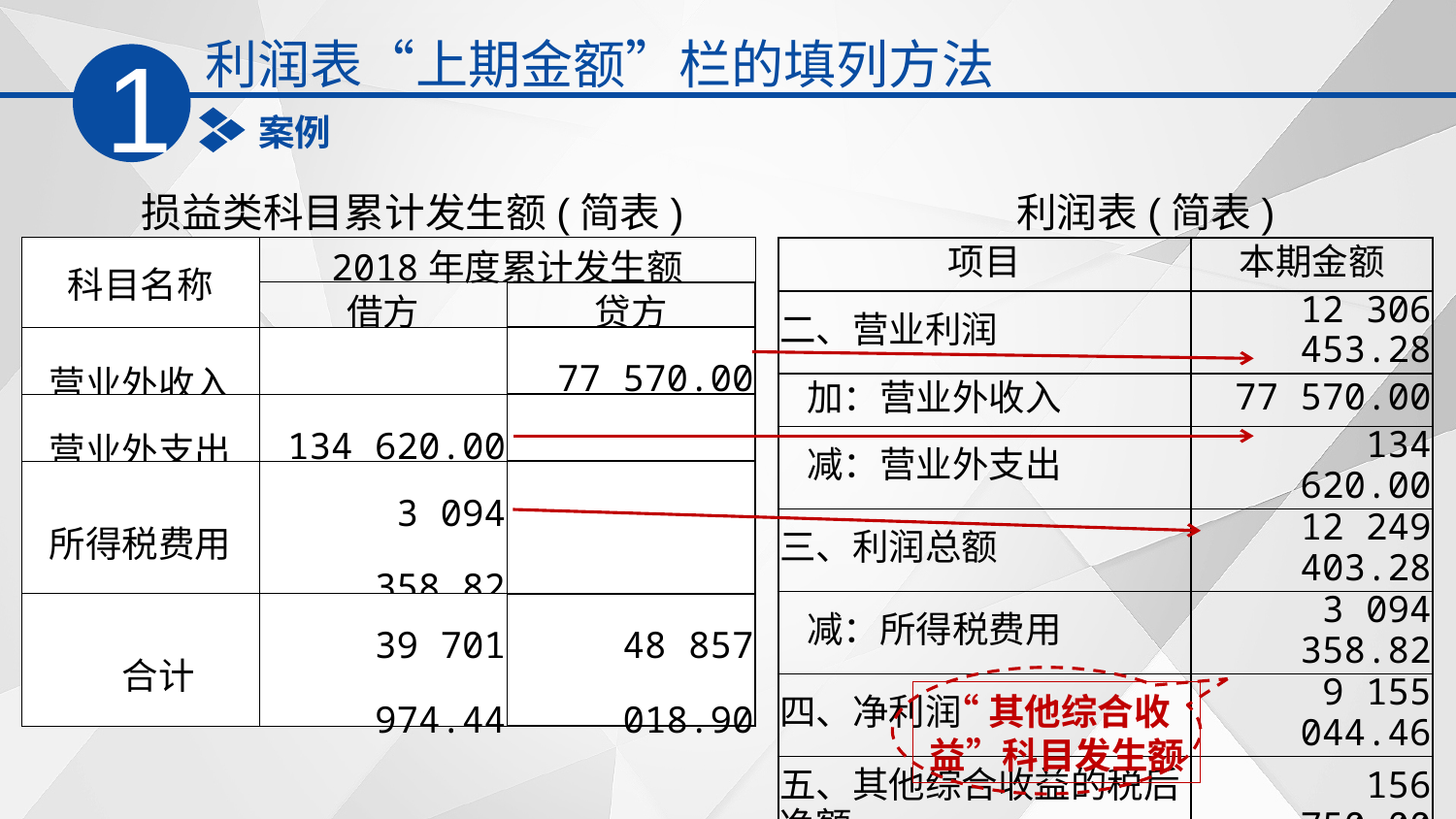

利润表“上期金额”栏的填列方法
1

案例

损益类科目累计发生额(简表)
利润表(简表)
| 科目名称 | 2018年度累计发生额 |  |
| --- | --- | --- |
|  | 借方 | 贷方 |
| 营业外收入 |  | 77 570.00 |
| 营业外支出 | 134 620.00 |  |
| 所得税费用 | 3 094 358.82 |  |
| 合计 | 39 701 974.44 | 48 857 018.90 |
| 项目 | 本期金额 |
| --- | --- |
| 二、营业利润 | 12 306 453.28 |
| 加：营业外收入 | 77 570.00 |
| 减：营业外支出 | 134 620.00 |
| 三、利润总额 | 12 249 403.28 |
| 减：所得税费用 | 3 094 358.82 |
| 四、净利润 | 9 155 044.46 |
| 五、其他综合收益的税后净额 | 156 750.00 |
| 六、综合收益总额 | 9 311 794.46 |
| 七、每股收益 |  |

“其他综合收益”科目发生额